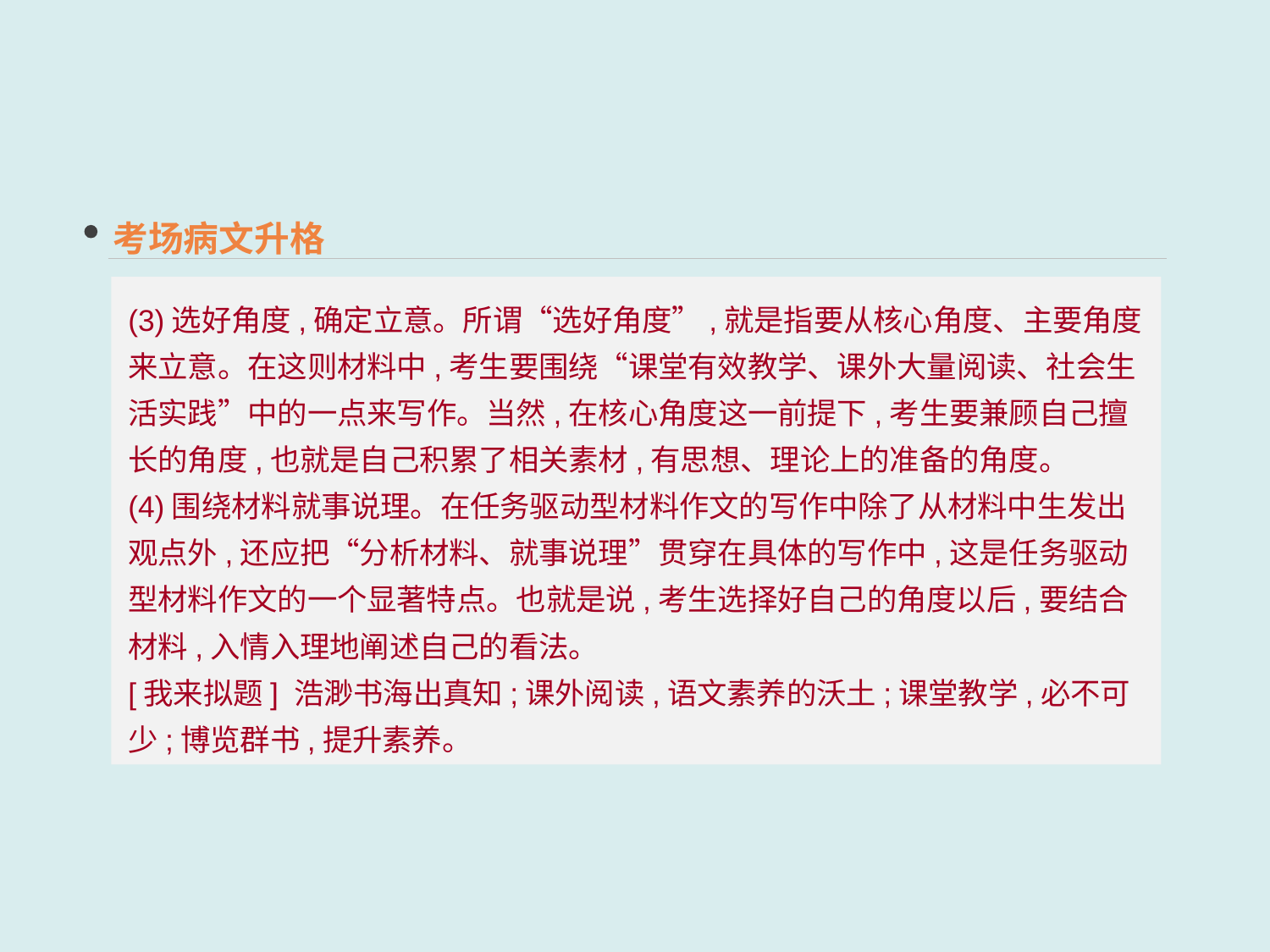

考场病文升格

(3)选好角度,确定立意。所谓“选好角度”,就是指要从核心角度、主要角度来立意。在这则材料中,考生要围绕“课堂有效教学、课外大量阅读、社会生活实践”中的一点来写作。当然,在核心角度这一前提下,考生要兼顾自己擅长的角度,也就是自己积累了相关素材,有思想、理论上的准备的角度。
(4)围绕材料就事说理。在任务驱动型材料作文的写作中除了从材料中生发出观点外,还应把“分析材料、就事说理”贯穿在具体的写作中,这是任务驱动型材料作文的一个显著特点。也就是说,考生选择好自己的角度以后,要结合材料,入情入理地阐述自己的看法。
[我来拟题] 浩渺书海出真知;课外阅读,语文素养的沃土;课堂教学,必不可少;博览群书,提升素养。